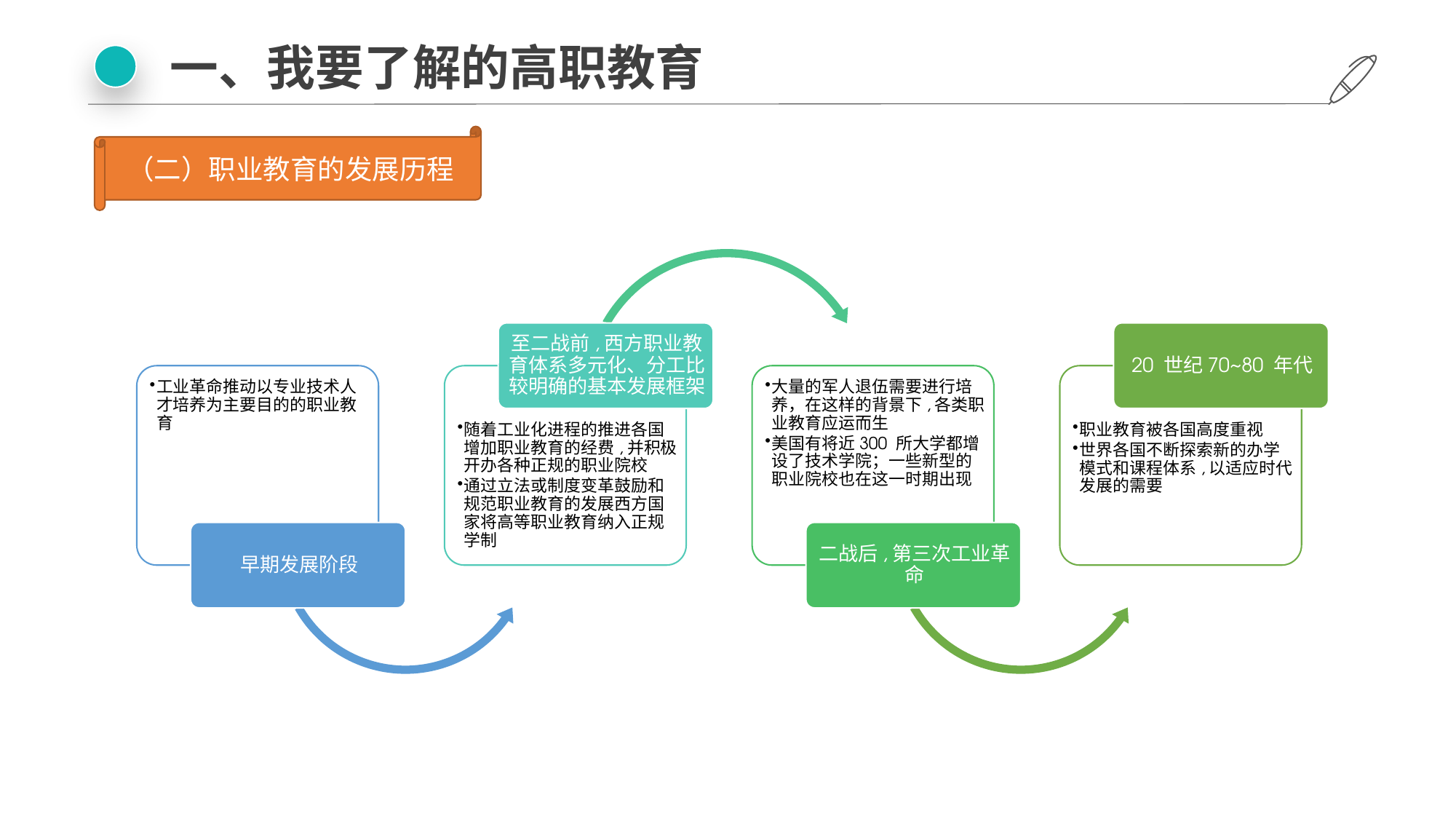

一、我要了解的高职教育

（二）职业教育的发展历程
工业革命推动以专业技术人才培养为主要目的的职业教育
早期发展阶段
随着工业化进程的推进各国增加职业教育的经费,并积极开办各种正规的职业院校
通过立法或制度变革鼓励和规范职业教育的发展西方国家将高等职业教育纳入正规学制
至二战前,西方职业教育体系多元化、分工比较明确的基本发展框架
大量的军人退伍需要进行培养，在这样的背景下,各类职业教育应运而生
美国有将近300 所大学都增设了技术学院；一些新型的职业院校也在这一时期出现
二战后,第三次工业革命
职业教育被各国高度重视
世界各国不断探索新的办学模式和课程体系,以适应时代发展的需要
20 世纪70~80 年代